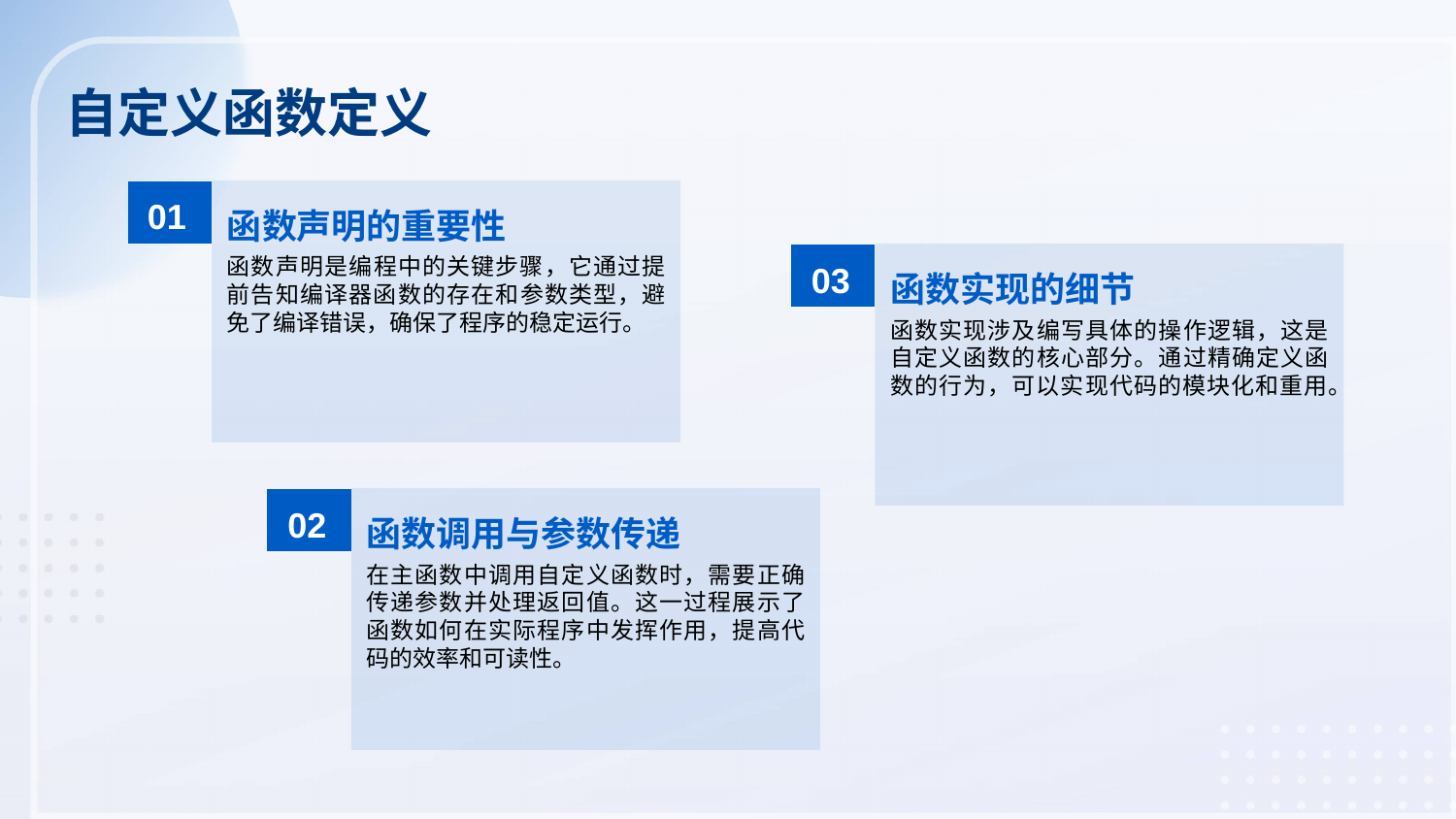

自定义函数定义
01

函数声明的重要性
函数声明是编程中的关键步骤，它通过提前告知编译器函数的存在和参数类型，避免了编译错误，确保了程序的稳定运行。
03

函数实现的细节
函数实现涉及编写具体的操作逻辑，这是自定义函数的核心部分。通过精确定义函数的行为，可以实现代码的模块化和重用。
02

函数调用与参数传递
在主函数中调用自定义函数时，需要正确传递参数并处理返回值。这一过程展示了函数如何在实际程序中发挥作用，提高代码的效率和可读性。